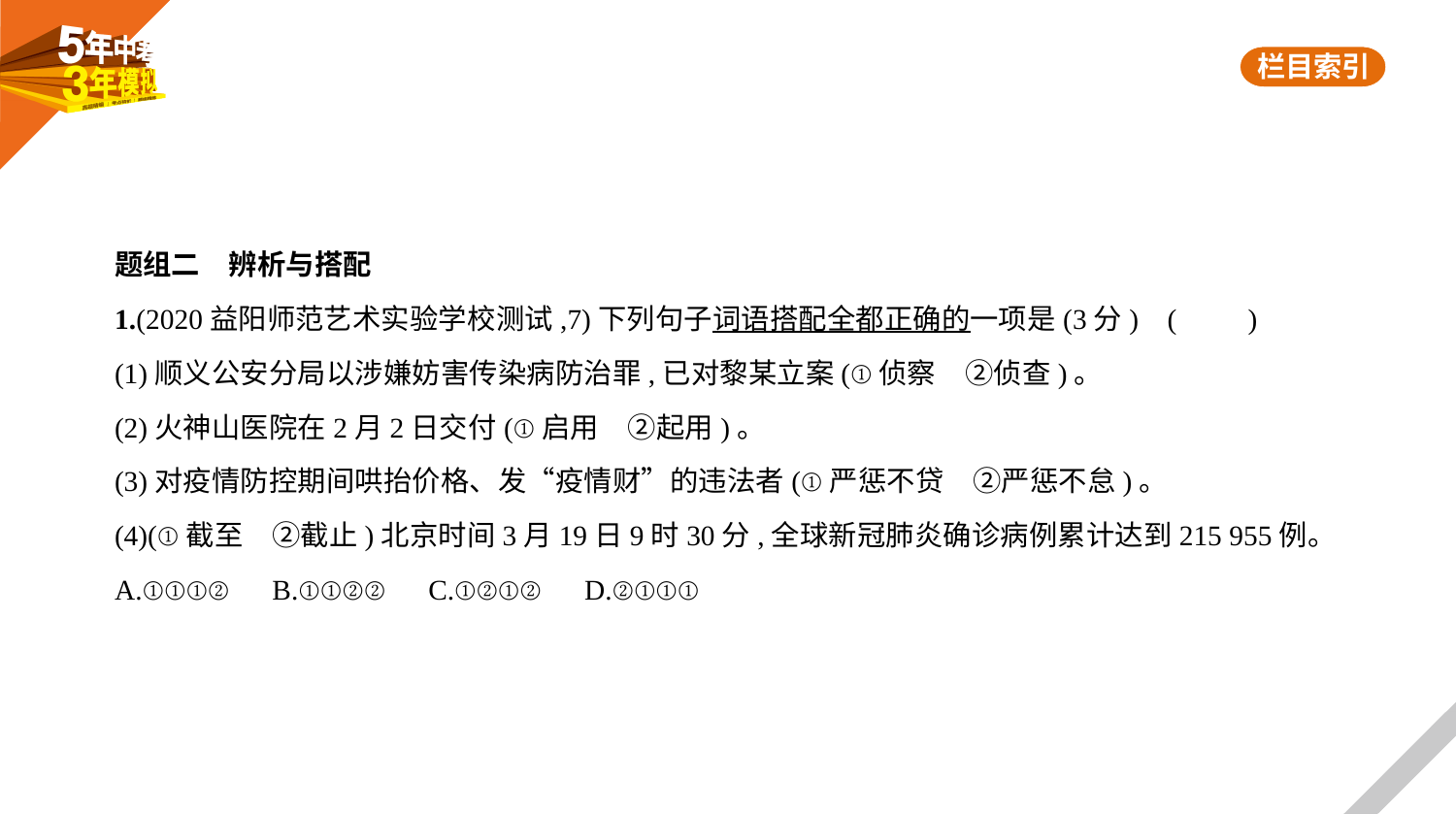

题组二　辨析与搭配
1.(2020益阳师范艺术实验学校测试,7)下列句子词语搭配全都正确的一项是(3分) (　　)
(1)顺义公安分局以涉嫌妨害传染病防治罪,已对黎某立案(①侦察　②侦查)。
(2)火神山医院在2月2日交付(①启用　②起用)。
(3)对疫情防控期间哄抬价格、发“疫情财”的违法者(①严惩不贷　②严惩不怠)。
(4)(①截至　②截止)北京时间3月19日9时30分,全球新冠肺炎确诊病例累计达到215 955例。
A.①①①②　B.①①②②　C.①②①②　D.②①①①